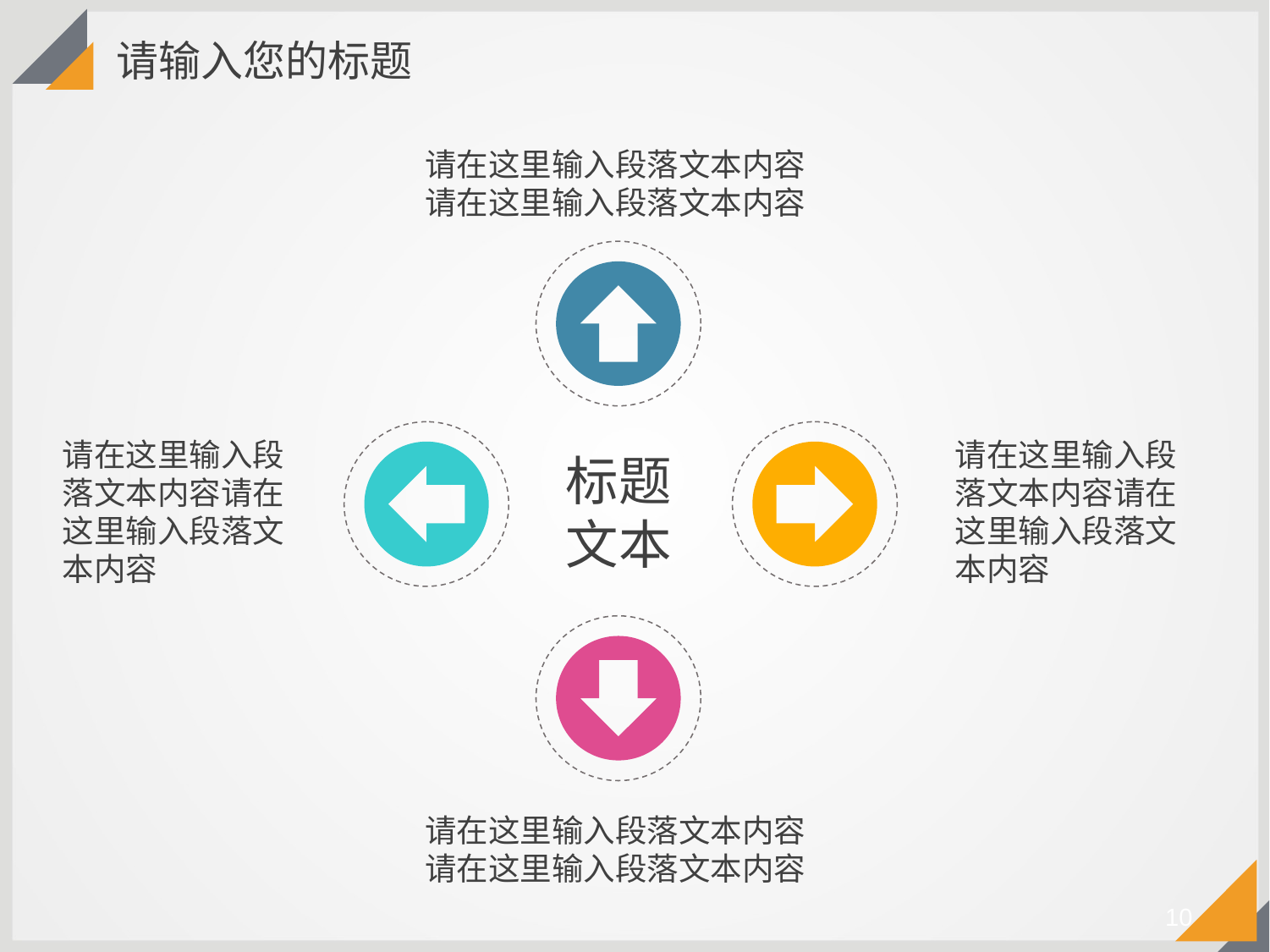

请输入您的标题

请在这里输入段落文本内容请在这里输入段落文本内容

请在这里输入段落文本内容请在这里输入段落文本内容
请在这里输入段落文本内容请在这里输入段落文本内容
标题
文本

请在这里输入段落文本内容请在这里输入段落文本内容